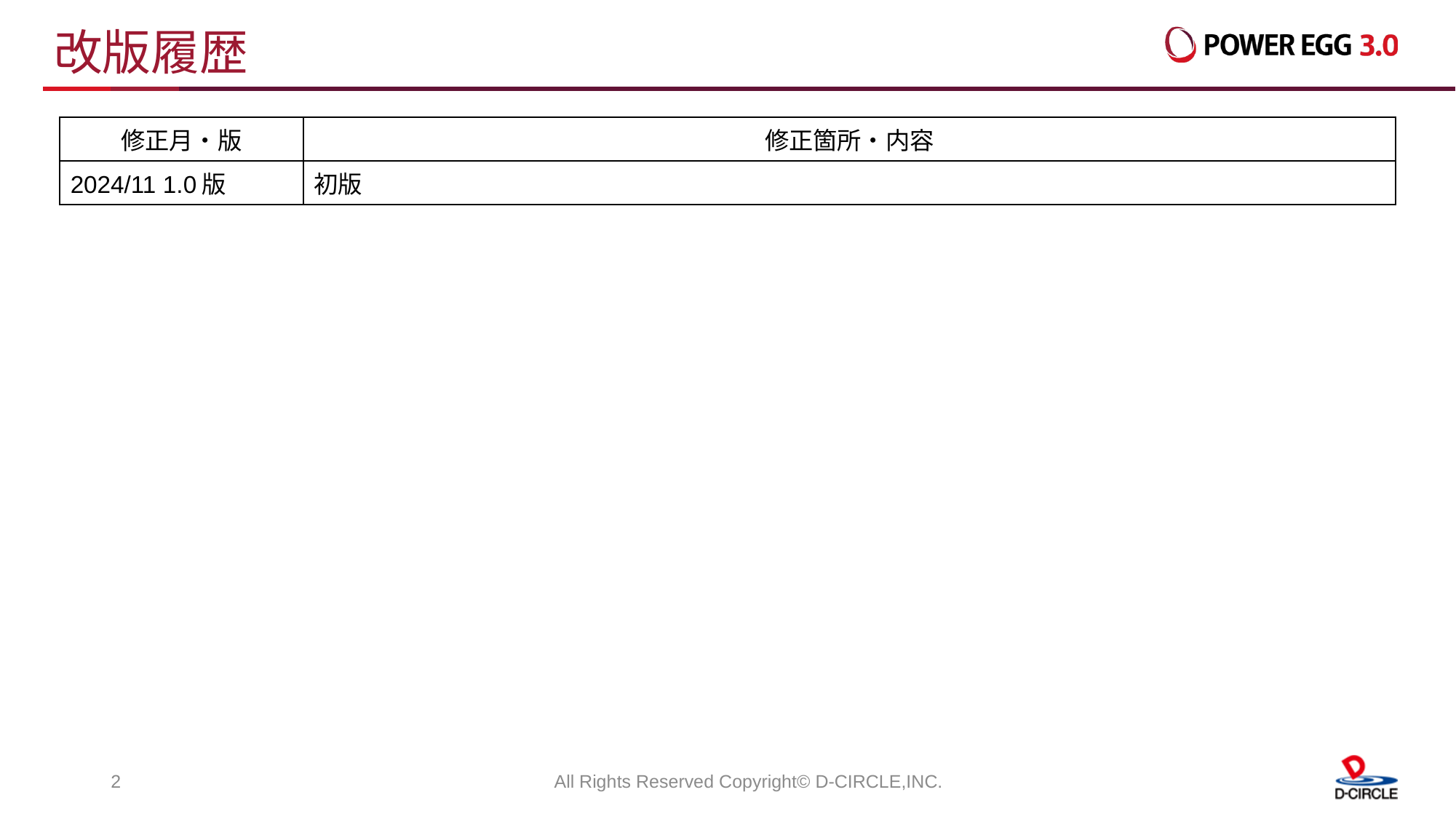

# 改版履歴
| 修正月・版 | 修正箇所・内容 |
| --- | --- |
| 2024/11 1.0版 | 初版 |
2
All Rights Reserved Copyright© D-CIRCLE,INC.